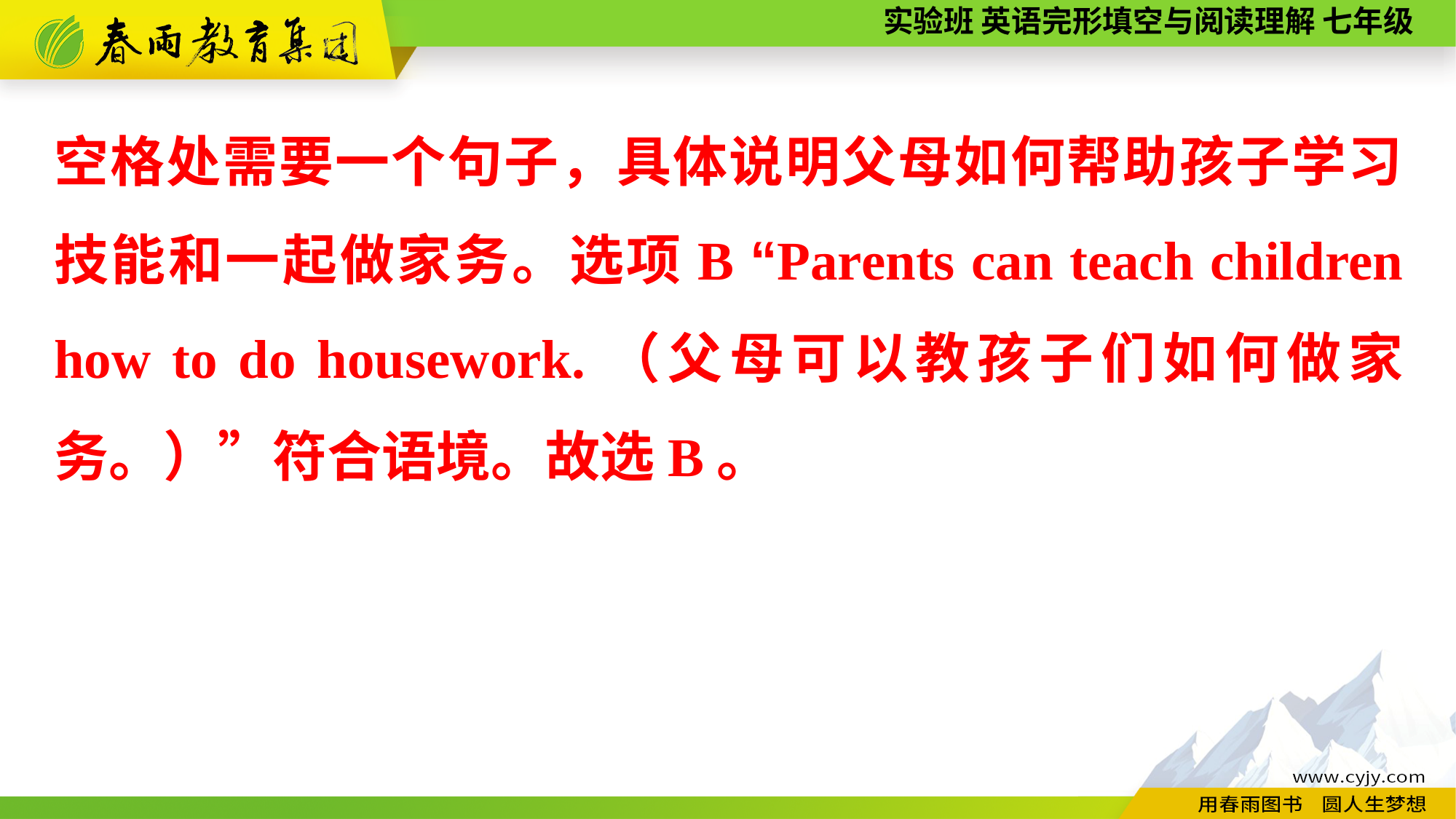

空格处需要一个句子，具体说明父母如何帮助孩子学习技能和一起做家务。选项B “Parents can teach children how to do housework.（父母可以教孩子们如何做家务。）”符合语境。故选B。